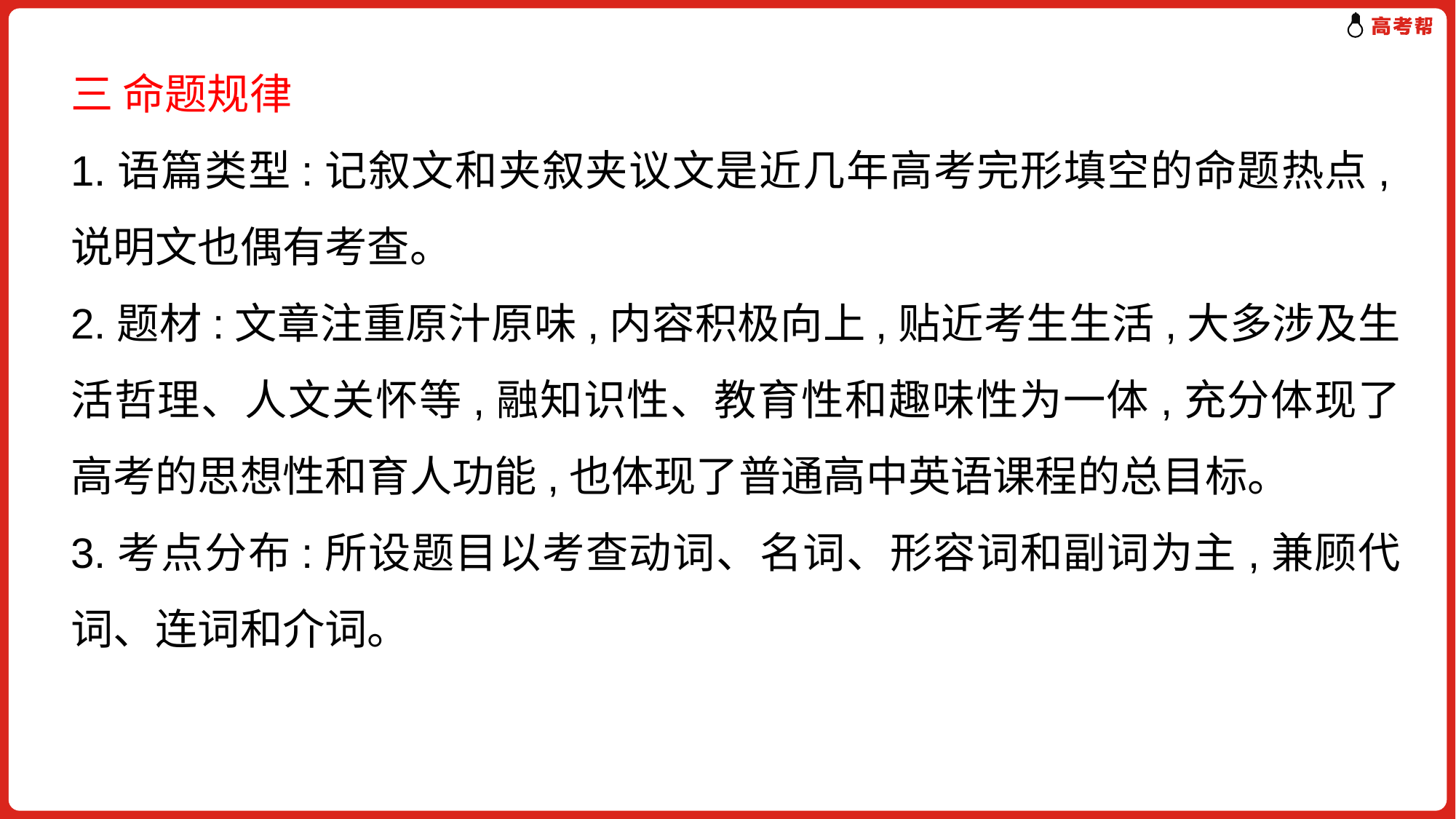

三 命题规律
1.语篇类型:记叙文和夹叙夹议文是近几年高考完形填空的命题热点,说明文也偶有考查。
2.题材:文章注重原汁原味,内容积极向上,贴近考生生活,大多涉及生活哲理、人文关怀等,融知识性、教育性和趣味性为一体,充分体现了高考的思想性和育人功能,也体现了普通高中英语课程的总目标。
3.考点分布:所设题目以考查动词、名词、形容词和副词为主,兼顾代词、连词和介词。